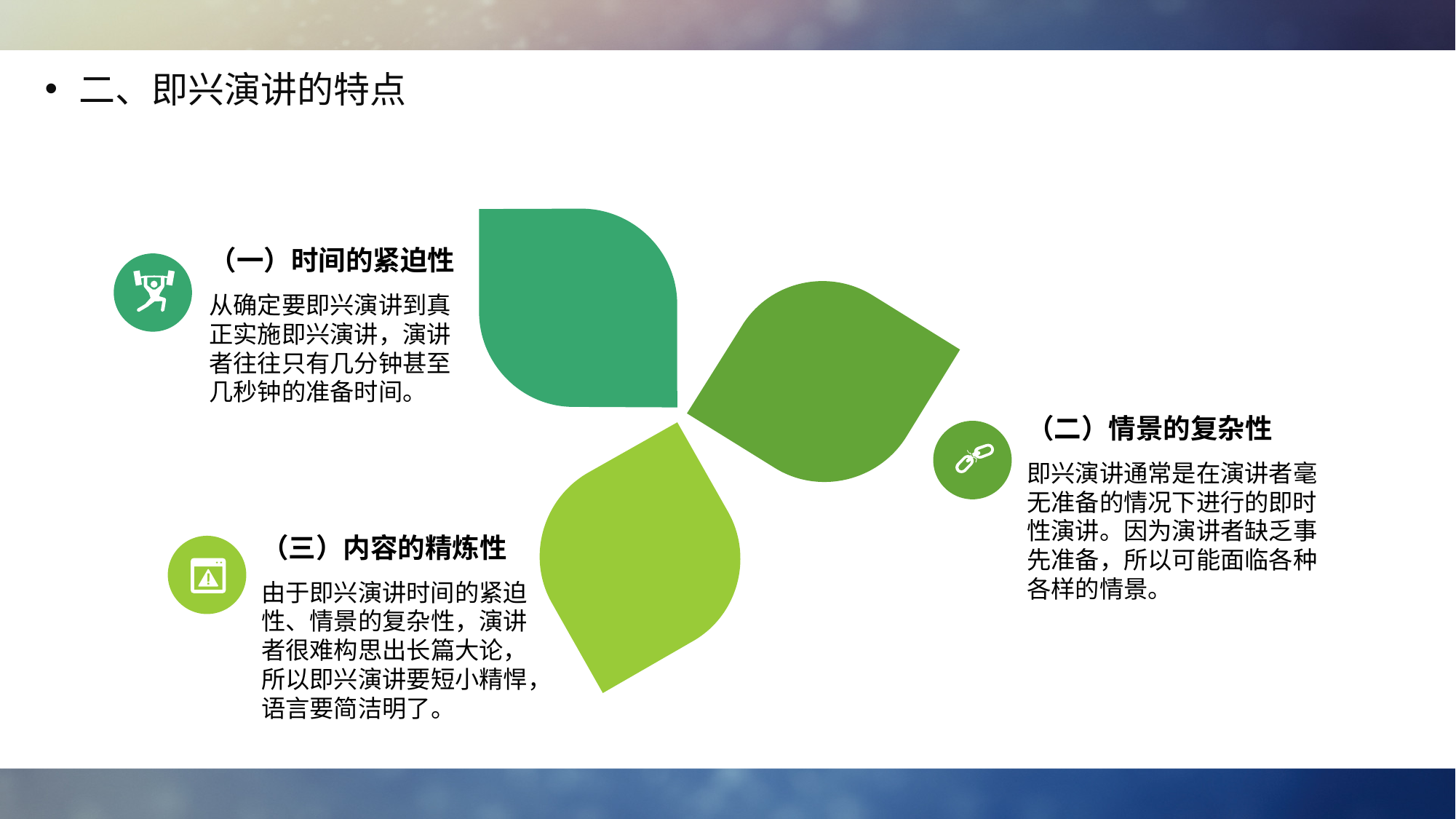

二、即兴演讲的特点

（一）时间的紧迫性

从确定要即兴演讲到真正实施即兴演讲，演讲者往往只有几分钟甚至几秒钟的准备时间。
（二）情景的复杂性

即兴演讲通常是在演讲者毫无准备的情况下进行的即时性演讲。因为演讲者缺乏事先准备，所以可能面临各种各样的情景。
（三）内容的精炼性

由于即兴演讲时间的紧迫性、情景的复杂性，演讲者很难构思出长篇大论，所以即兴演讲要短小精悍，语言要简洁明了。